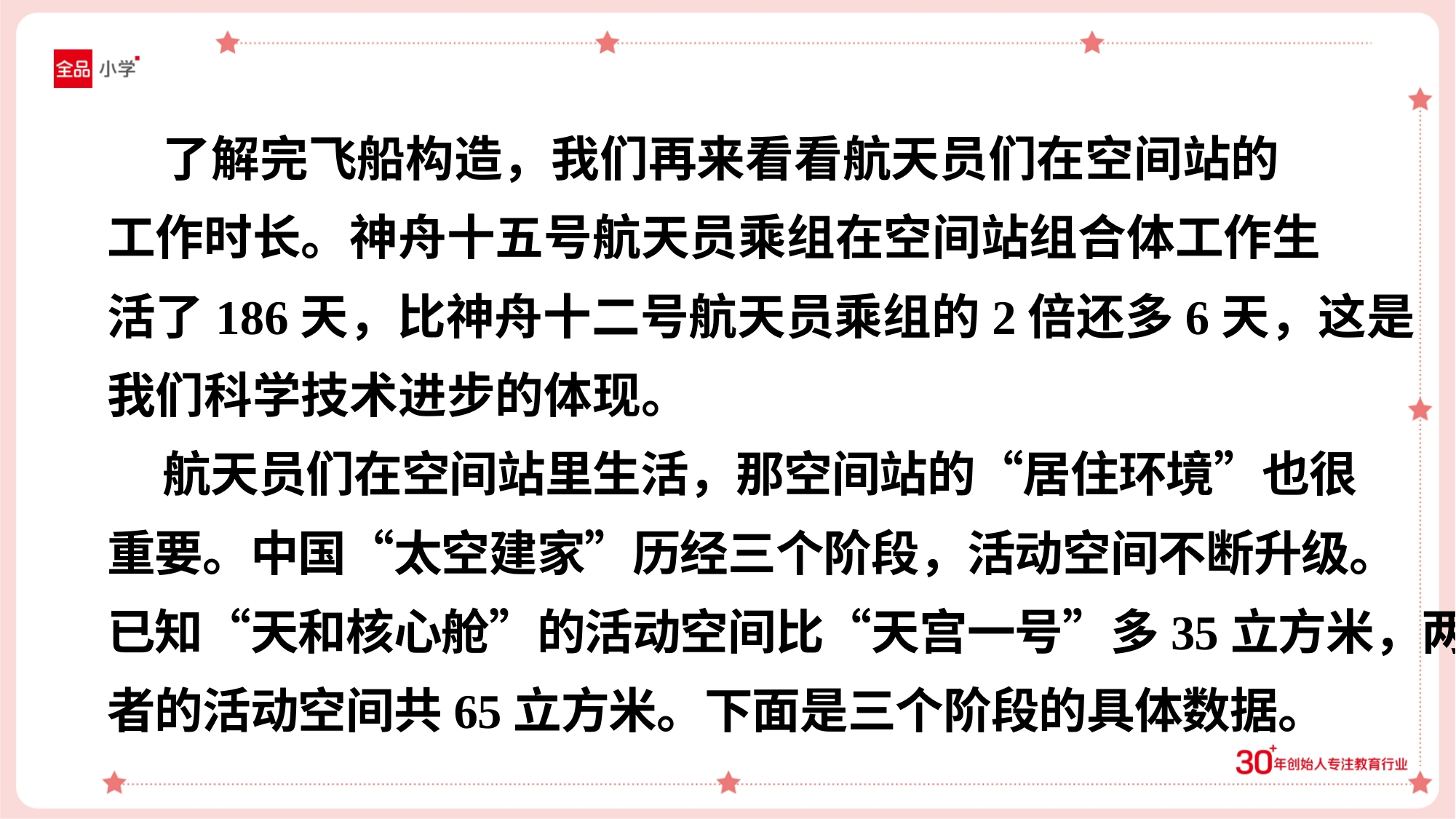

了解完飞船构造，我们再来看看航天员们在空间站的
工作时长。神舟十五号航天员乘组在空间站组合体工作生
活了186天，比神舟十二号航天员乘组的2倍还多6天，这是
我们科学技术进步的体现。
    航天员们在空间站里生活，那空间站的“居住环境”也很
重要。中国“太空建家”历经三个阶段，活动空间不断升级。
已知“天和核心舱”的活动空间比“天宫一号”多35立方米，两
者的活动空间共65立方米。下面是三个阶段的具体数据。